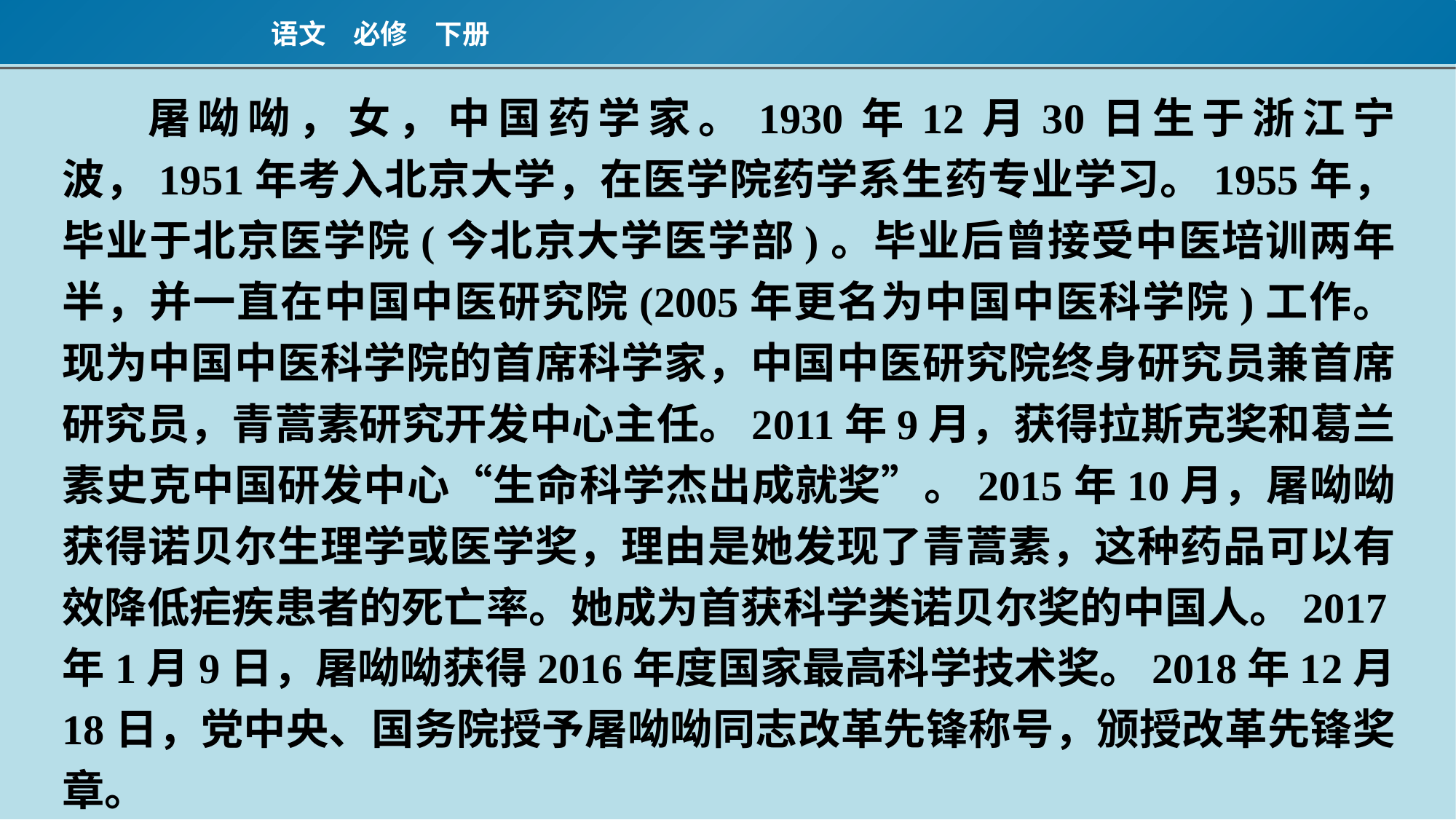

屠呦呦，女，中国药学家。1930年12月30日生于浙江宁波，1951年考入北京大学，在医学院药学系生药专业学习。1955年，毕业于北京医学院(今北京大学医学部)。毕业后曾接受中医培训两年半，并一直在中国中医研究院(2005年更名为中国中医科学院)工作。现为中国中医科学院的首席科学家，中国中医研究院终身研究员兼首席研究员，青蒿素研究开发中心主任。2011年9月，获得拉斯克奖和葛兰素史克中国研发中心“生命科学杰出成就奖”。2015年10月，屠呦呦获得诺贝尔生理学或医学奖，理由是她发现了青蒿素，这种药品可以有效降低疟疾患者的死亡率。她成为首获科学类诺贝尔奖的中国人。2017年1月9日，屠呦呦获得2016年度国家最高科学技术奖。2018年12月18日，党中央、国务院授予屠呦呦同志改革先锋称号，颁授改革先锋奖章。